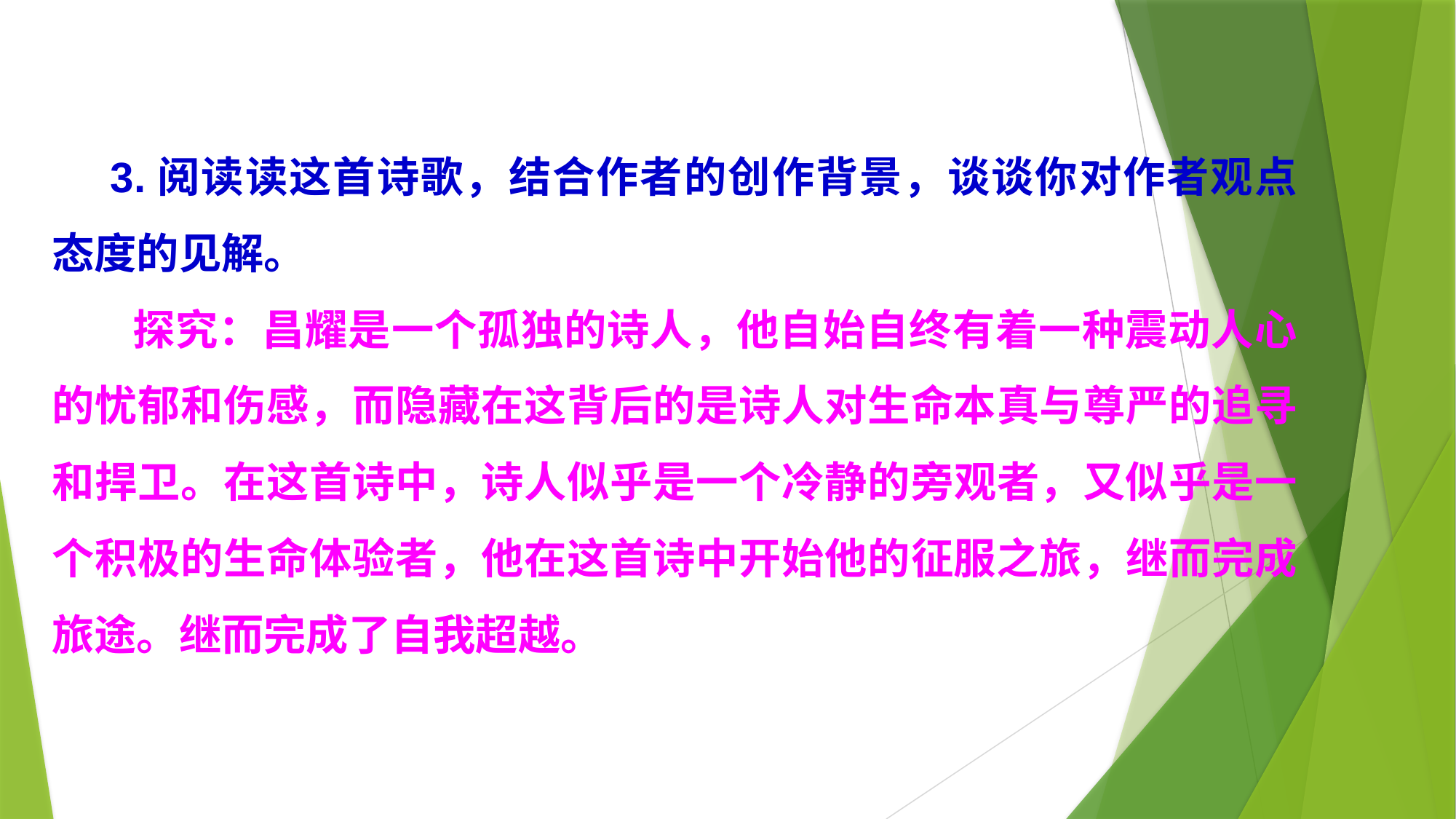

3.阅读读这首诗歌，结合作者的创作背景，谈谈你对作者观点态度的见解。
   探究：昌耀是一个孤独的诗人，他自始自终有着一种震动人心的忧郁和伤感，而隐藏在这背后的是诗人对生命本真与尊严的追寻和捍卫。在这首诗中，诗人似乎是一个冷静的旁观者，又似乎是一个积极的生命体验者，他在这首诗中开始他的征服之旅，继而完成旅途。继而完成了自我超越。